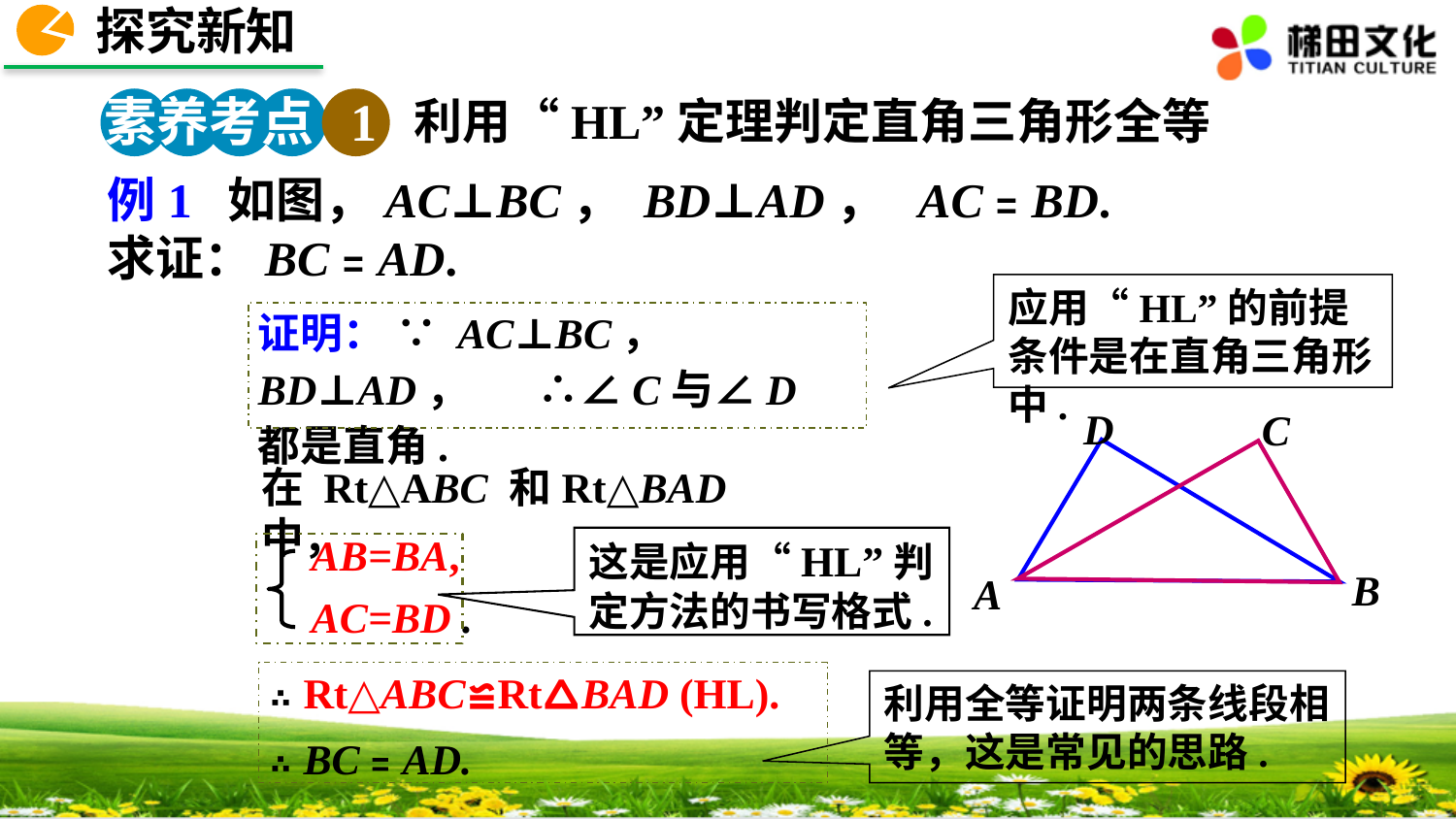

探究新知

素养考点  1

利用“HL”定理判定直角三角形全等
例1  如图，AC⊥BC， BD⊥AD，  AC﹦BD.
求证：BC﹦AD.
应用“HL”的前提条件是在直角三角形中.

证明： ∵ AC⊥BC， BD⊥AD，       ∴∠C与∠D 都是直角.
D
C

B
A
在 Rt△ABC 和Rt△BAD 中，
这是应用“HL”判定方法的书写格式.

     AB=BA,
     AC=BD .

∴ Rt△ABC≌Rt△BAD (HL).
∴ BC﹦AD.

利用全等证明两条线段相等，这是常见的思路.